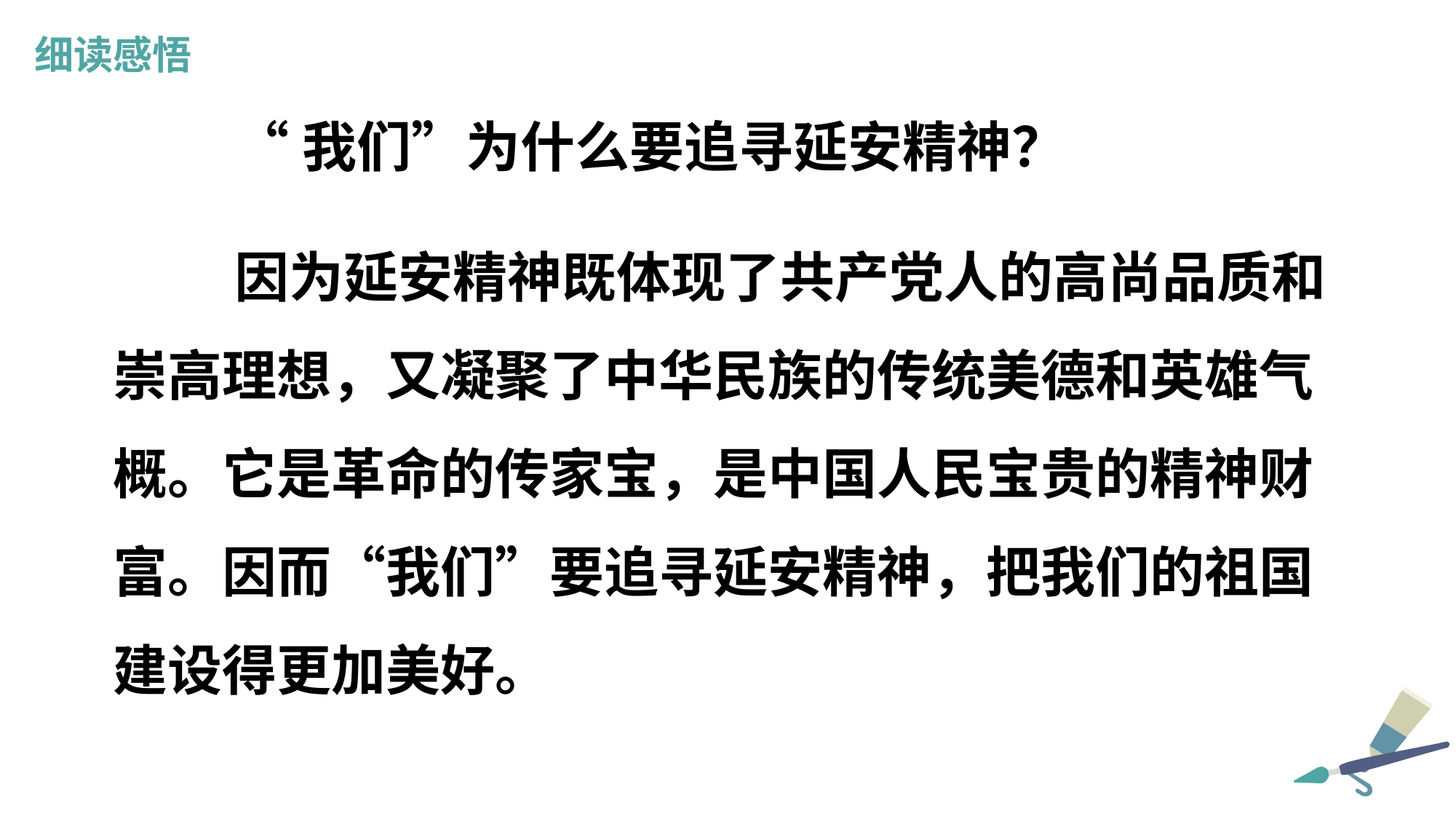

细读感悟
“我们”为什么要追寻延安精神？
因为延安精神既体现了共产党人的高尚品质和崇高理想，又凝聚了中华民族的传统美德和英雄气概。它是革命的传家宝，是中国人民宝贵的精神财富。因而“我们”要追寻延安精神，把我们的祖国建设得更加美好。